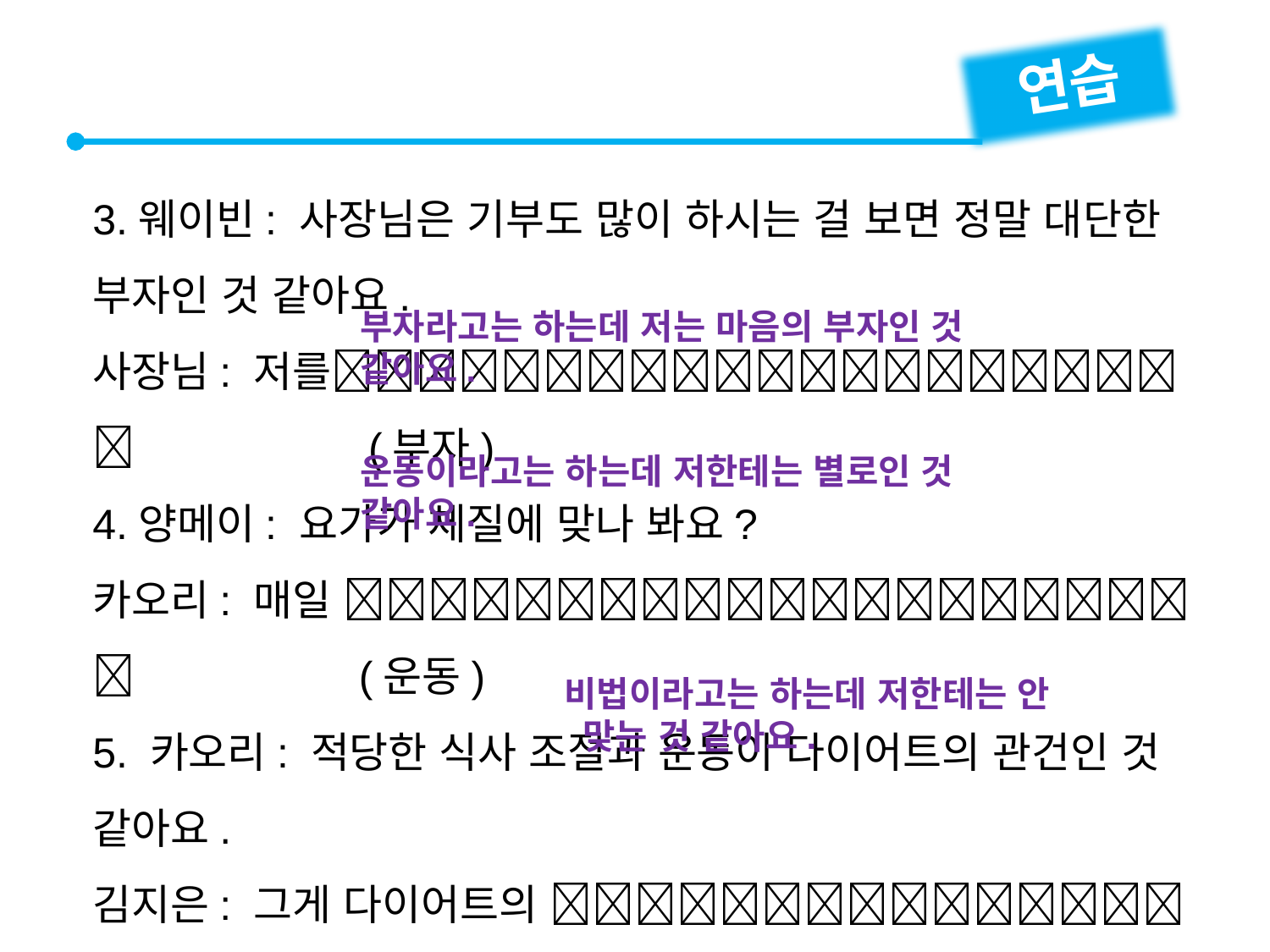

연습
3.웨이빈: 사장님은 기부도 많이 하시는 걸 보면 정말 대단한 부자인 것 같아요.
사장님: 저를_____________________　                   (부자)
4.양메이: 요가가 체질에 맞나 봐요?
카오리: 매일 _____________________　                  (운동)
5. 카오리: 적당한 식사 조절과 운동이 다이어트의 관건인 것 같아요.
김지은: 그게 다이어트의 _____________________       (비법)
부자라고는 하는데 저는 마음의 부자인 것 같아요.
운동이라고는 하는데 저한테는 별로인 것 같아요.
비법이라고는 하는데 저한테는 안
 맞는 것 같아요.